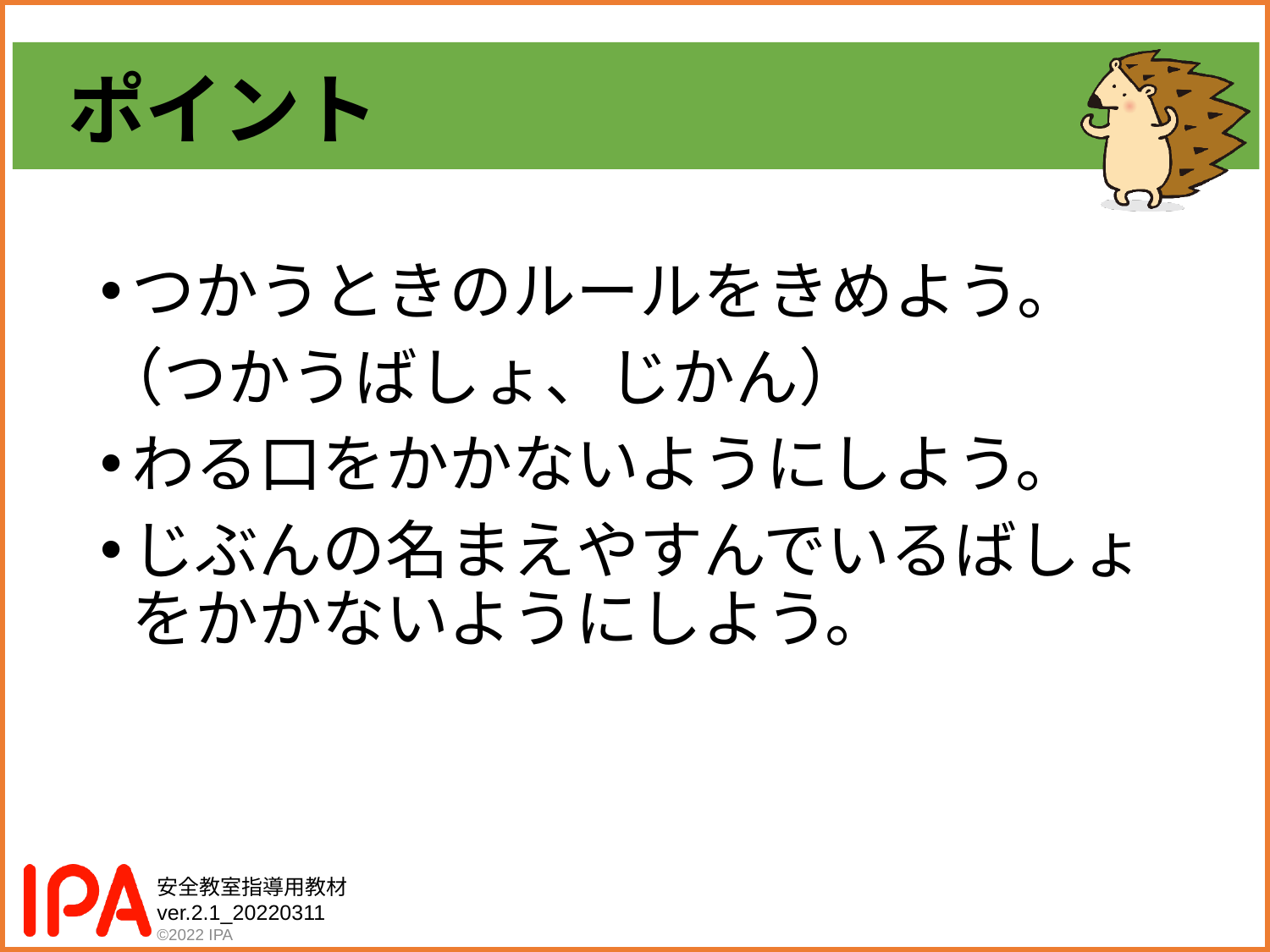

# ポイント
つかうときのルールをきめよう。
（つかうばしょ、じかん）
わる口をかかないようにしよう。
じぶんの名まえやすんでいるばしょをかかないようにしよう。